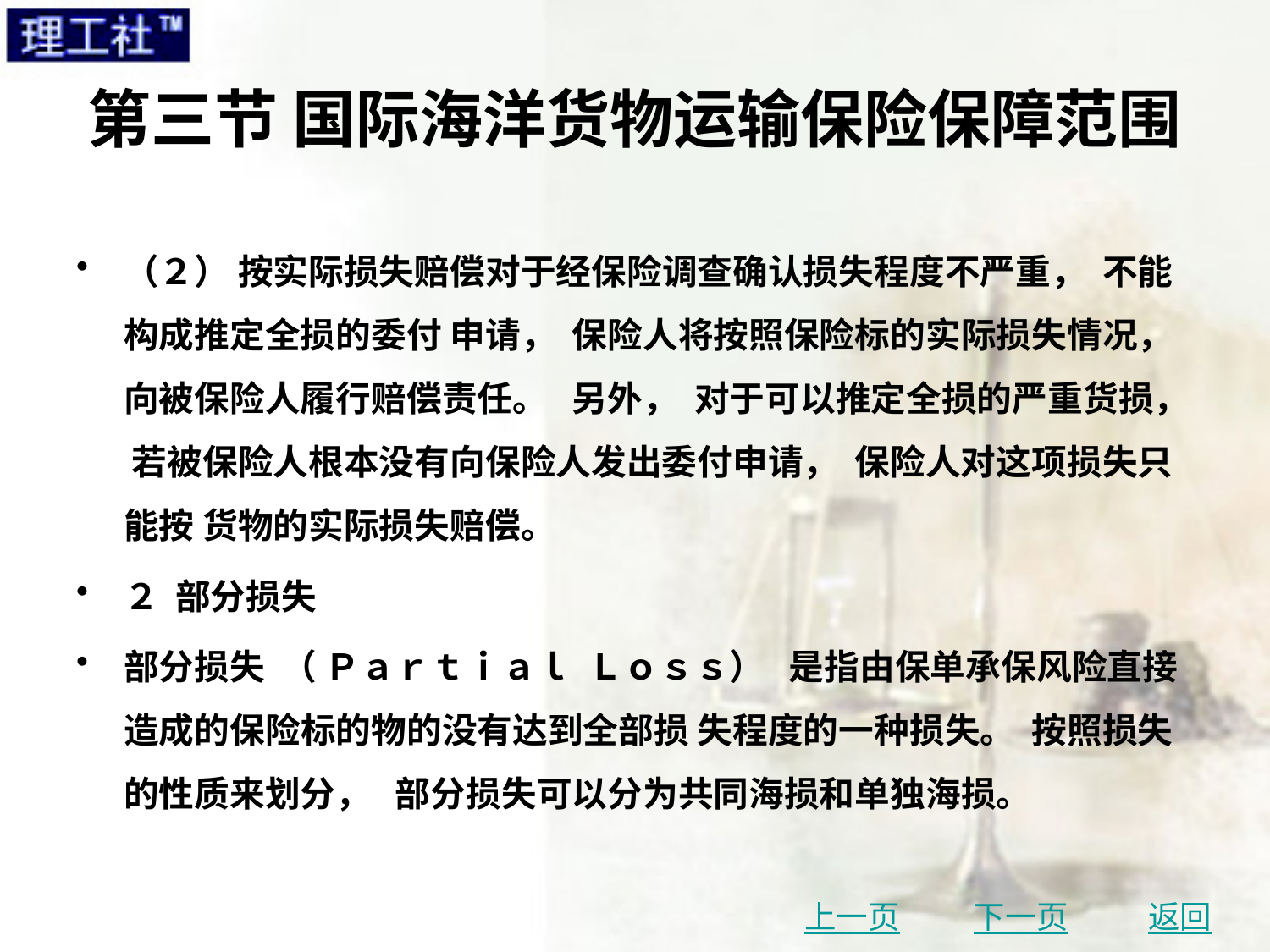

# 第三节 国际海洋货物运输保险保障范围
（２） 按实际损失赔偿对于经保险调查确认损失程度不严重，  不能构成推定全损的委付 申请，  保险人将按照保险标的实际损失情况，  向被保险人履行赔偿责任。   另外，  对于可以推定全损的严重货损，  若被保险人根本没有向保险人发出委付申请，  保险人对这项损失只能按 货物的实际损失赔偿。
２  部分损失
部分损失  （ Ｐａｒｔｉａｌ  Ｌｏｓｓ）   是指由保单承保风险直接造成的保险标的物的没有达到全部损 失程度的一种损失。  按照损失的性质来划分，   部分损失可以分为共同海损和单独海损。

上一页
下一页
返回